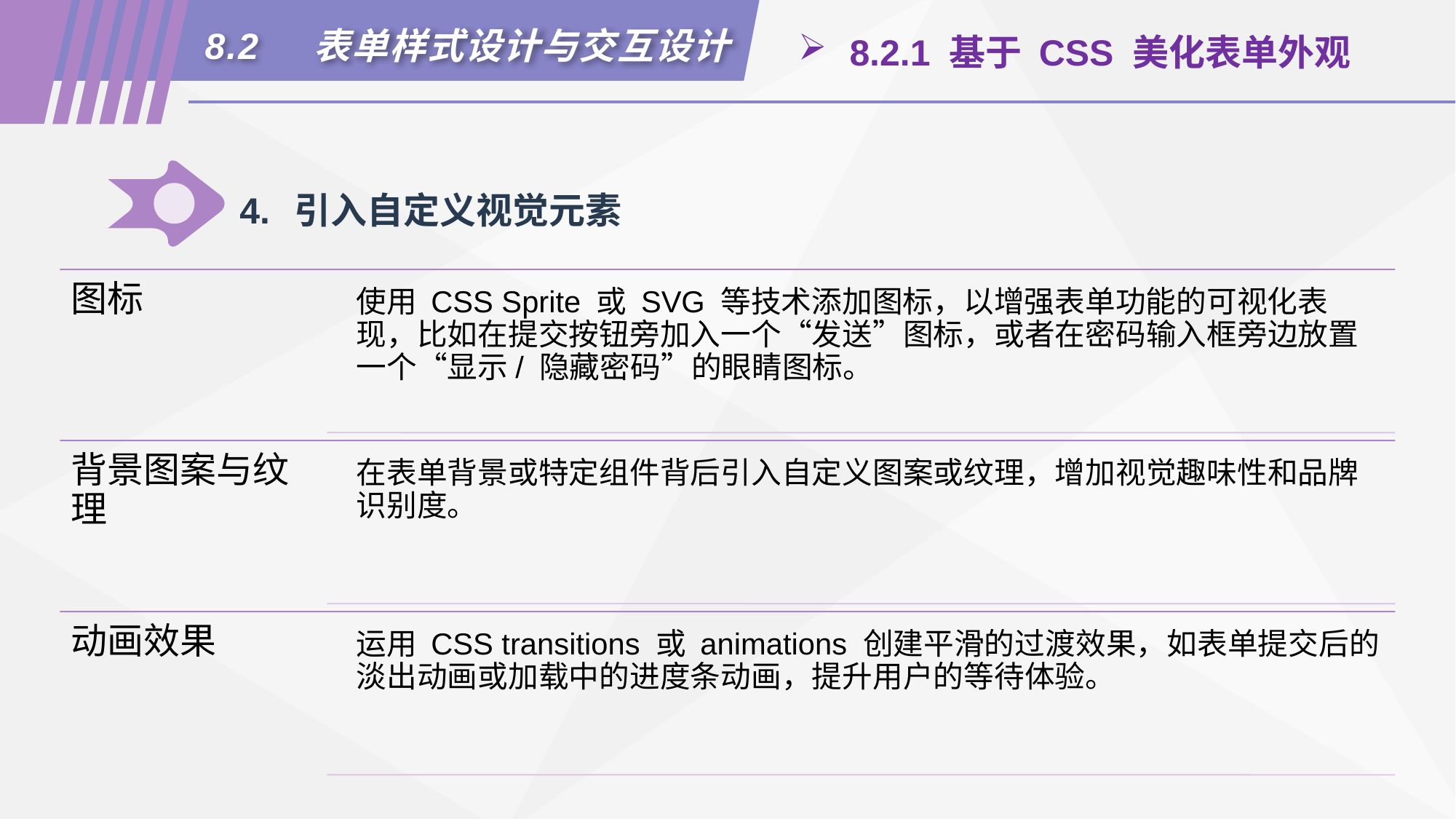

8.2	表单样式设计与交互设计
 8.2.1 基于 CSS 美化表单外观

4.	引入自定义视觉元素
图标
使用 CSS Sprite 或 SVG 等技术添加图标，以增强表单功能的可视化表现，比如在提交按钮旁加入一个“发送”图标，或者在密码输入框旁边放置一个“显示/ 隐藏密码”的眼睛图标。
背景图案与纹理
在表单背景或特定组件背后引入自定义图案或纹理，增加视觉趣味性和品牌识别度。
动画效果
运用 CSS transitions 或 animations 创建平滑的过渡效果，如表单提交后的淡出动画或加载中的进度条动画，提升用户的等待体验。